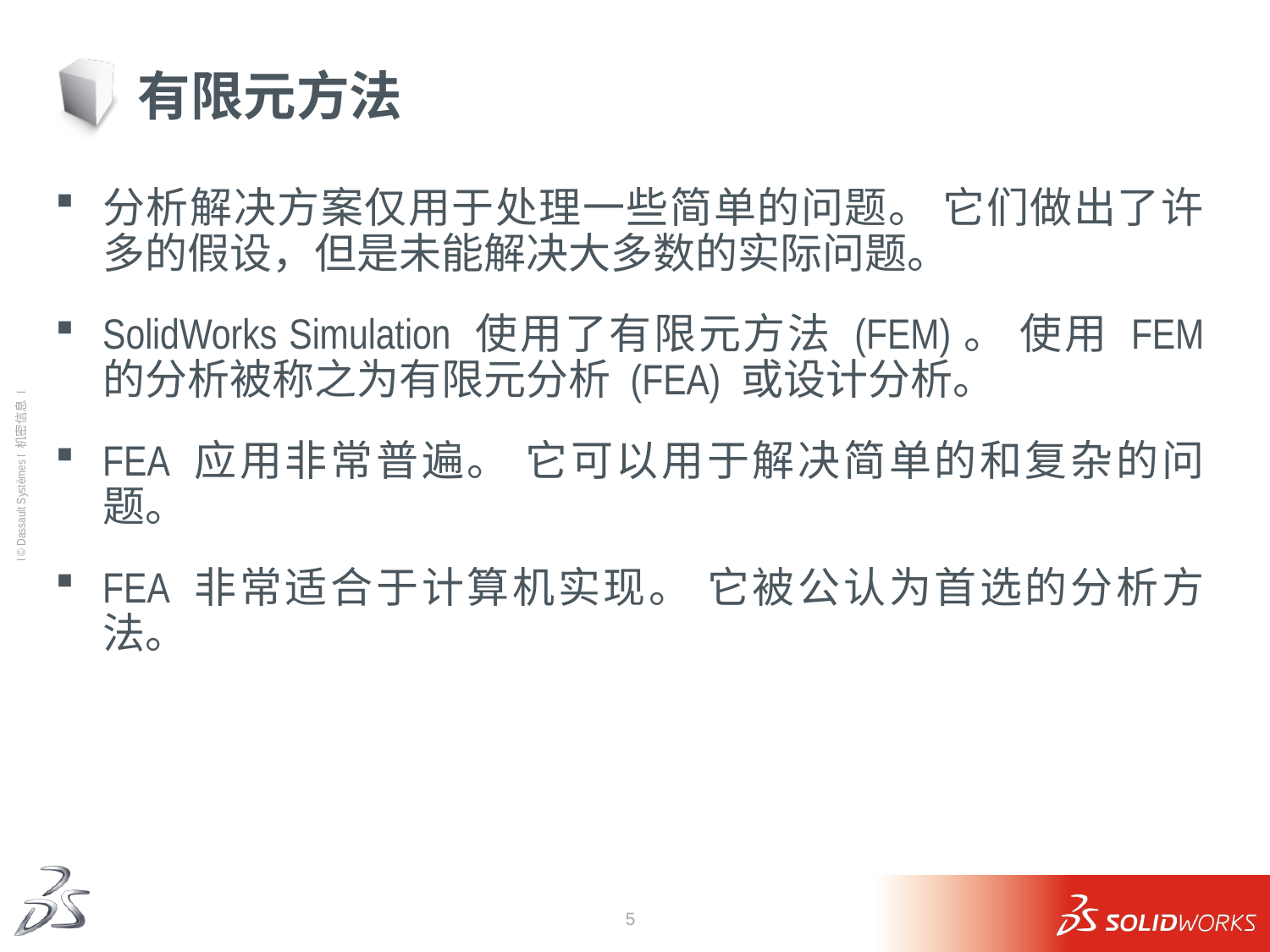

# 有限元方法
分析解决方案仅用于处理一些简单的问题。 它们做出了许多的假设，但是未能解决大多数的实际问题。
SolidWorks Simulation 使用了有限元方法 (FEM)。 使用 FEM 的分析被称之为有限元分析 (FEA) 或设计分析。
FEA 应用非常普遍。 它可以用于解决简单的和复杂的问题。
FEA 非常适合于计算机实现。 它被公认为首选的分析方法。